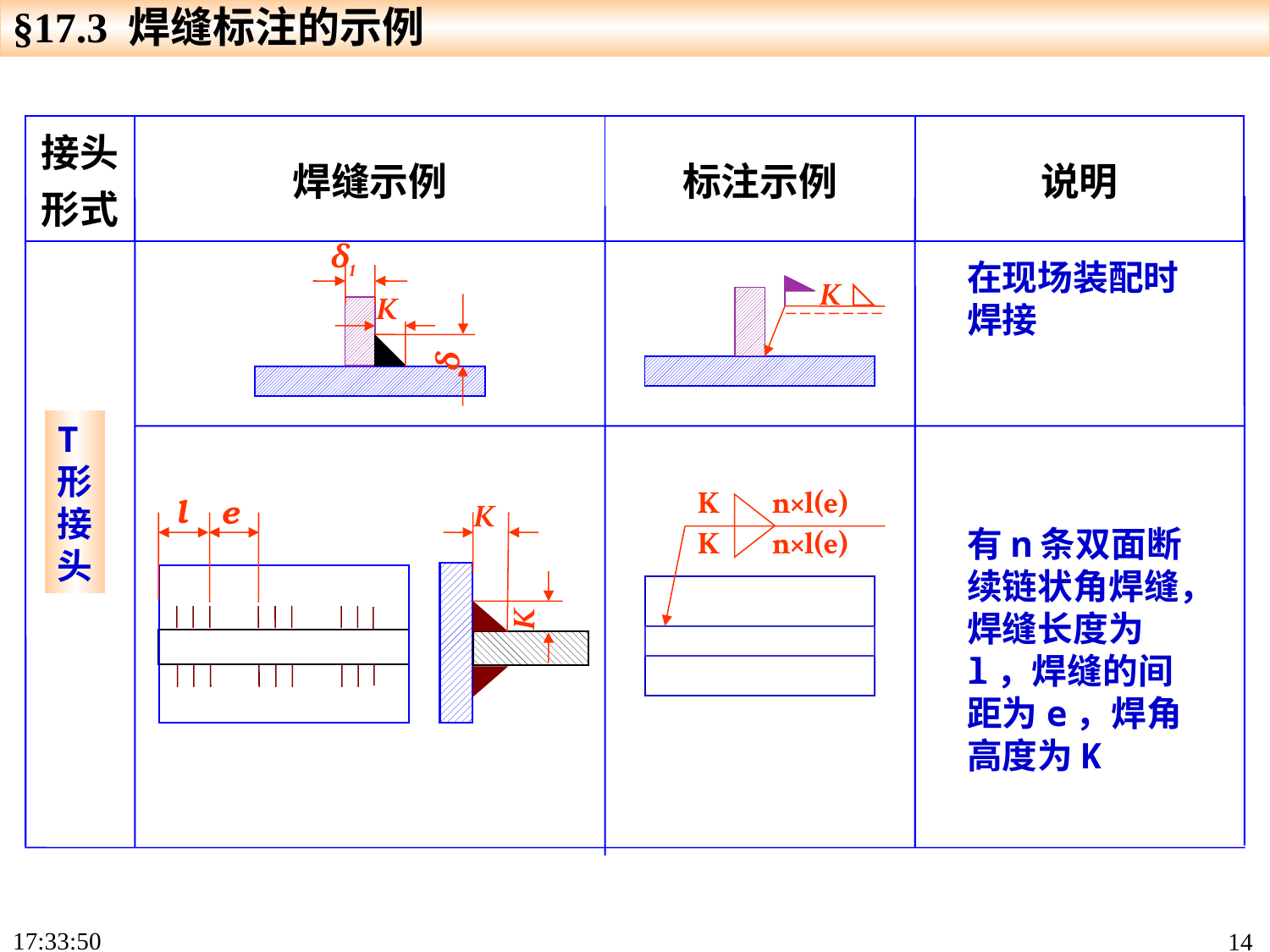

§17.3 焊缝标注的示例
| 接头形式 | 焊缝示例 | 标注示例 | 说明 |
| --- | --- | --- | --- |

δ1

K

δ

在现场装配时焊接

K

T形接头
K        n×l(e)

K        n×l(e)
l
e
K

K

有n条双面断续链状角焊缝，焊缝长度为l，焊缝的间距为e，焊角高度为K
17:33:50
14